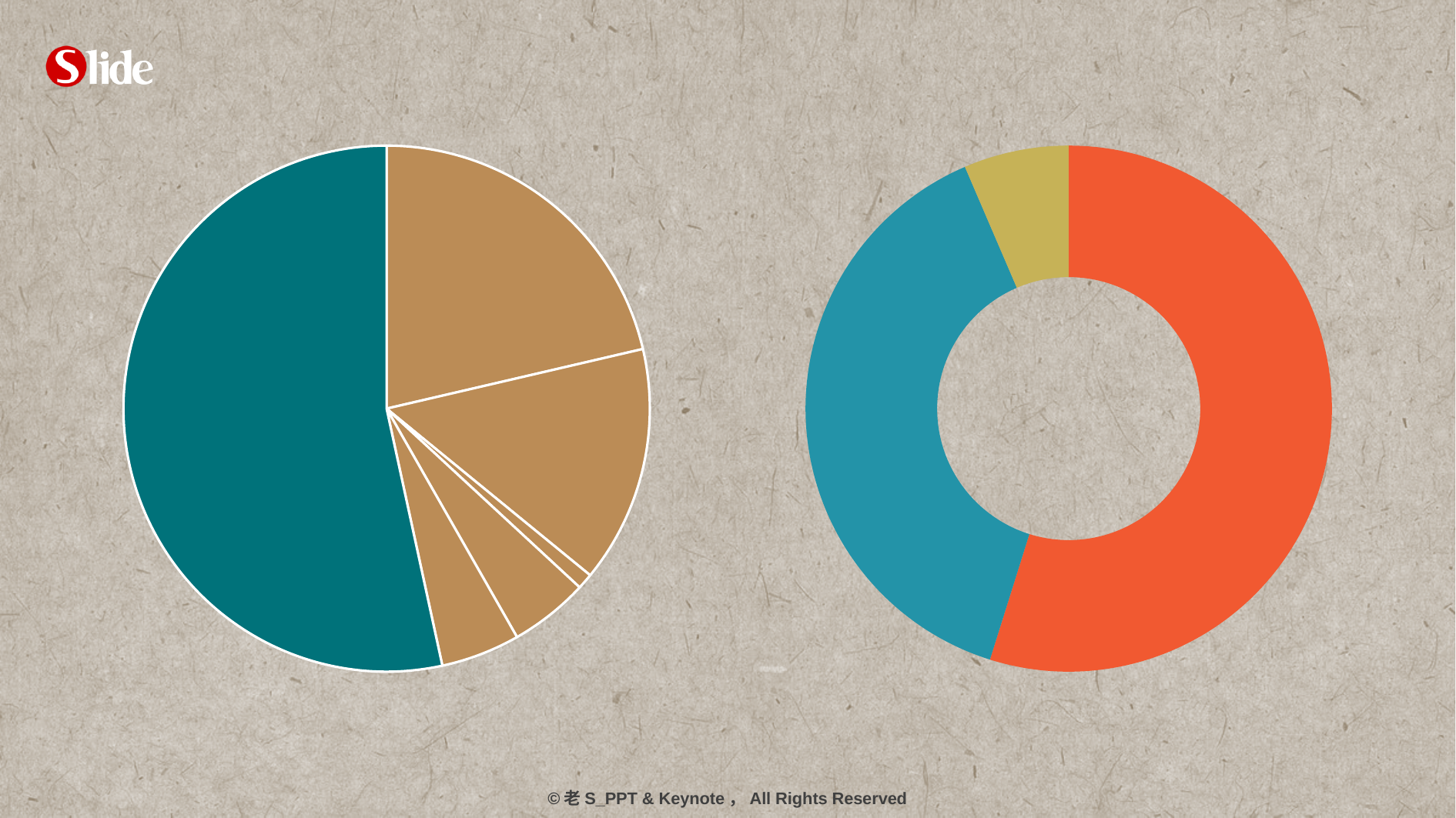

### Chart

| Category | 列1 |
|---|---|
| A | 22.0 |
| B | 15.0 |
| C | 1.0 |

### Chart

| Category | 列1 |
|---|---|
| A | 34.0 |
| B | 24.0 |
| C | 4.0 |